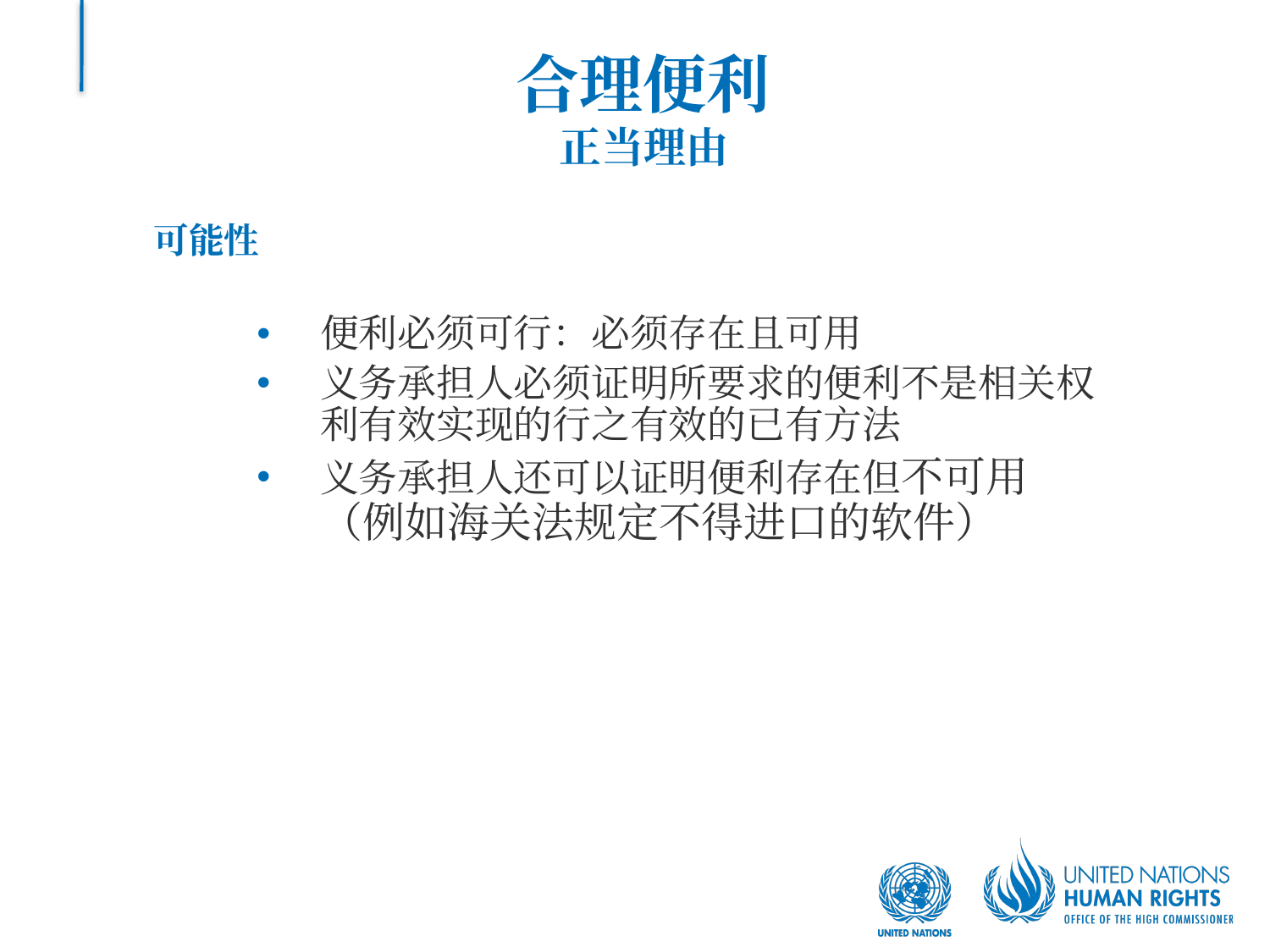

# 合理便利 正当理由
可能性

便利必须可行：必须存在且可用
义务承担人必须证明所要求的便利不是相关权利有效实现的行之有效的已有方法
义务承担人还可以证明便利存在但不可用（例如海关法规定不得进口的软件）